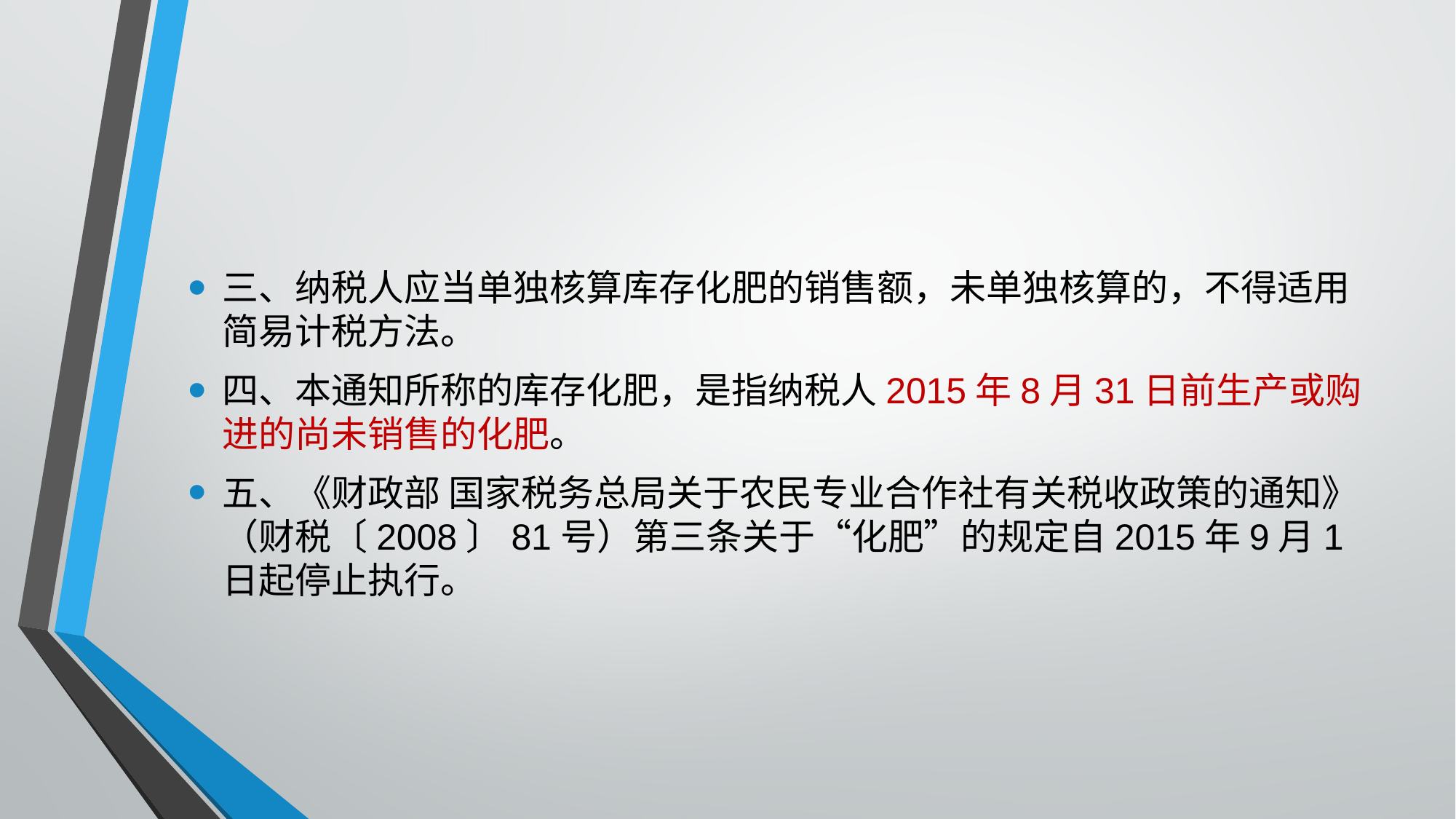

#

三、纳税人应当单独核算库存化肥的销售额，未单独核算的，不得适用简易计税方法。
四、本通知所称的库存化肥，是指纳税人2015年8月31日前生产或购进的尚未销售的化肥。
五、《财政部 国家税务总局关于农民专业合作社有关税收政策的通知》（财税〔2008〕81号）第三条关于“化肥”的规定自2015年9月1日起停止执行。